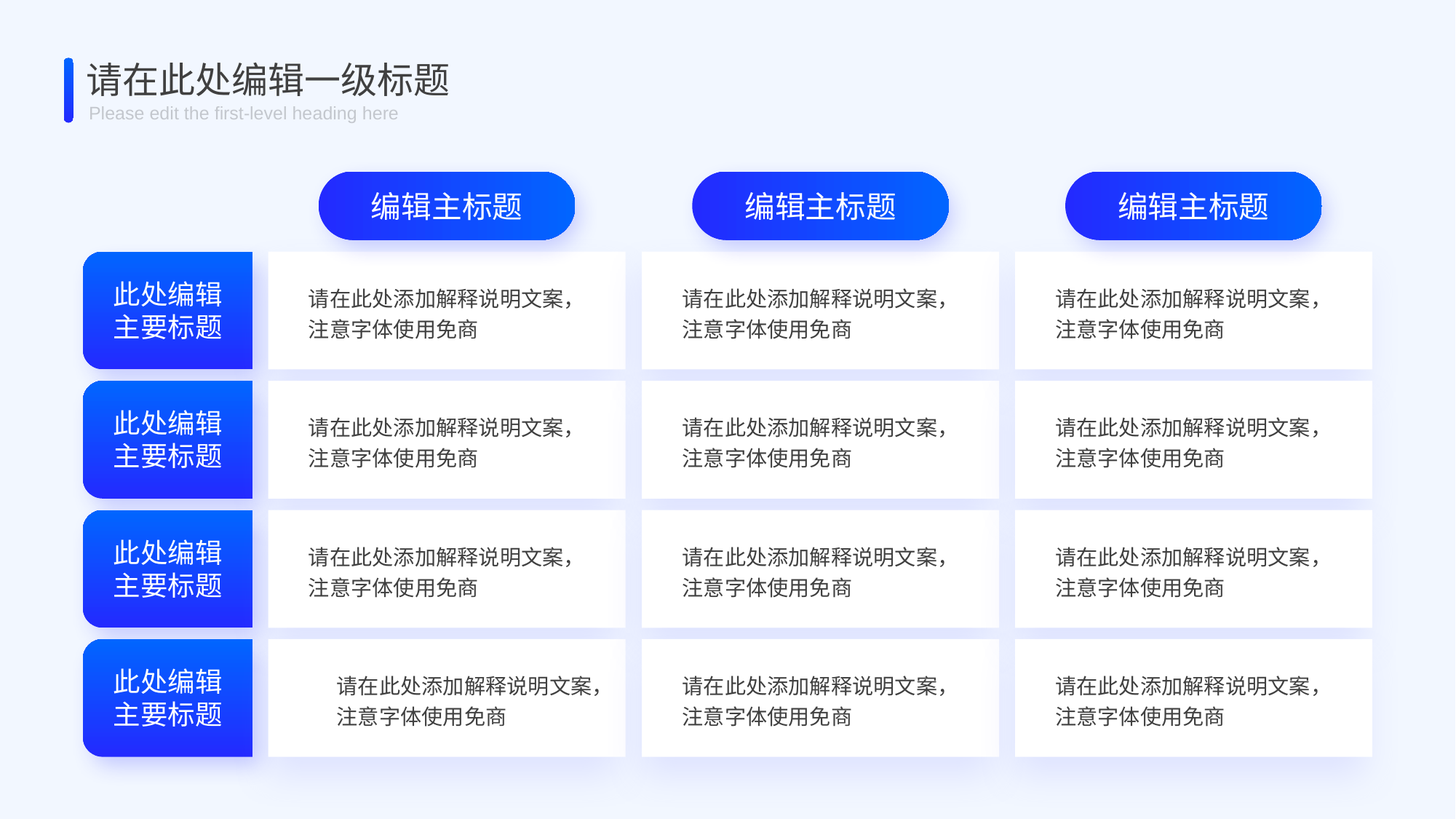

请在此处编辑一级标题
Please edit the first-level heading here

编辑主标题
编辑主标题
编辑主标题

此处编辑
主要标题
请在此处添加解释说明文案，
注意字体使用免商
请在此处添加解释说明文案，
注意字体使用免商
请在此处添加解释说明文案，
注意字体使用免商

此处编辑
主要标题
请在此处添加解释说明文案，
注意字体使用免商
请在此处添加解释说明文案，
注意字体使用免商
请在此处添加解释说明文案，
注意字体使用免商

此处编辑
主要标题
请在此处添加解释说明文案，
注意字体使用免商
请在此处添加解释说明文案，
注意字体使用免商
请在此处添加解释说明文案，
注意字体使用免商

此处编辑
主要标题
请在此处添加解释说明文案，
注意字体使用免商
请在此处添加解释说明文案，
注意字体使用免商
请在此处添加解释说明文案，
注意字体使用免商